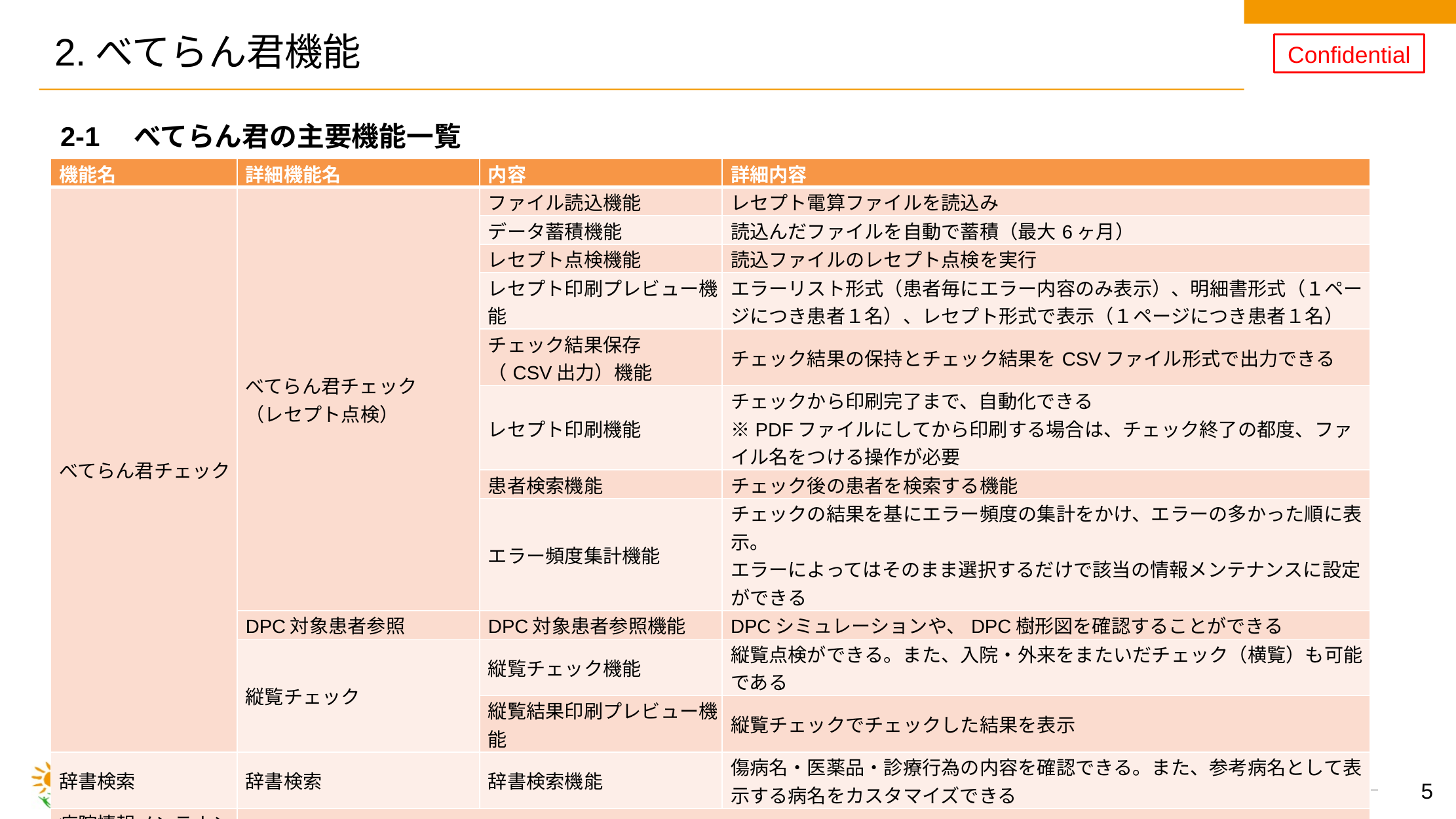

# 2.べてらん君機能
2-1　べてらん君の主要機能一覧

| 機能名 | 詳細機能名 | 内容 | 詳細内容 |
| --- | --- | --- | --- |
| べてらん君チェック | べてらん君チェック （レセプト点検） | ファイル読込機能 | レセプト電算ファイルを読込み |
|  |  | データ蓄積機能 | 読込んだファイルを自動で蓄積（最大6ヶ月） |
|  |  | レセプト点検機能 | 読込ファイルのレセプト点検を実行 |
|  |  | レセプト印刷プレビュー機能 | エラーリスト形式（患者毎にエラー内容のみ表示）、明細書形式（１ページにつき患者１名）、レセプト形式で表示（１ページにつき患者１名） |
|  |  | チェック結果保存 （CSV出力）機能 | チェック結果の保持とチェック結果をCSVファイル形式で出力できる |
|  |  | レセプト印刷機能 | チェックから印刷完了まで、自動化できる ※PDFファイルにしてから印刷する場合は、チェック終了の都度、ファイル名をつける操作が必要 |
|  |  | 患者検索機能 | チェック後の患者を検索する機能 |
|  |  | エラー頻度集計機能 | チェックの結果を基にエラー頻度の集計をかけ、エラーの多かった順に表示。 エラーによってはそのまま選択するだけで該当の情報メンテナンスに設定ができる |
|  | DPC対象患者参照 | DPC対象患者参照機能 | DPCシミュレーションや、DPC樹形図を確認することができる |
|  | 縦覧チェック | 縦覧チェック機能 | 縦覧点検ができる。また、入院・外来をまたいだチェック（横覧）も可能である |
|  |  | 縦覧結果印刷プレビュー機能 | 縦覧チェックでチェックした結果を表示 |
| 辞書検索 | 辞書検索 | 辞書検索機能 | 傷病名・医薬品・診療行為の内容を確認できる。また、参考病名として表示する病名をカスタマイズできる |
| 病院情報メンテナンス | 各チェック機能の細かな設定が可能 |  |  |
| 保守業務 | べてらん君の設定（バージョンアップ、復元等） |  |  |
| オプション | 項目検索出力、集計表出力、診療行為／医薬品集計、過去リスト出力 |  |  |
| DPC業務 | DPCのレセプト点検が可能（べてらん君チェックと同様の機能） |  |  |
| 支援ツール | 未整合病名一覧出力、参考病名集計ツール、ユーザー病名支援候補ツール、器材×行為支援ツール |  |  |